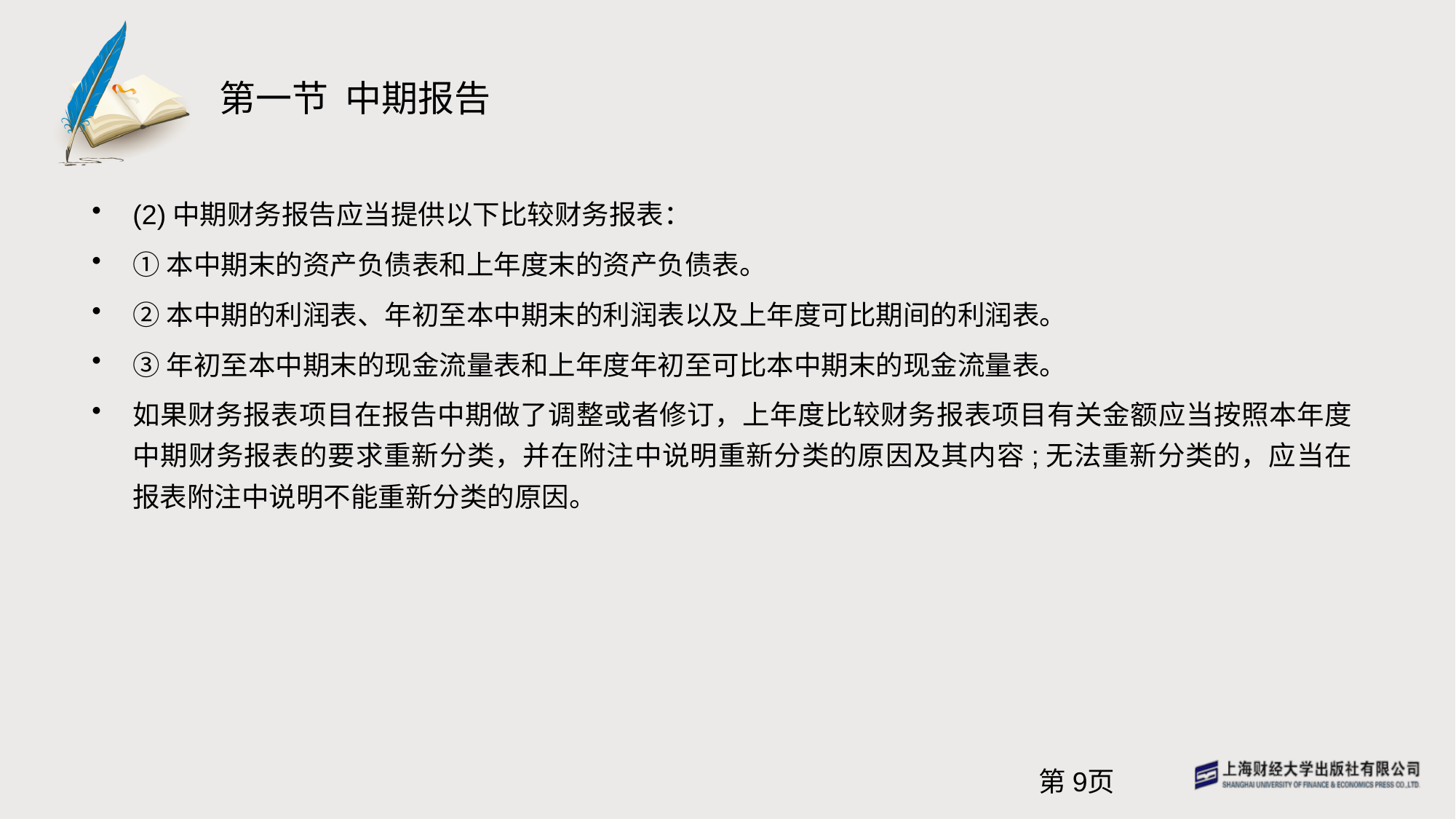

# 第一节  中期报告
(2)中期财务报告应当提供以下比较财务报表：
①本中期末的资产负债表和上年度末的资产负债表。
②本中期的利润表、年初至本中期末的利润表以及上年度可比期间的利润表。
③年初至本中期末的现金流量表和上年度年初至可比本中期末的现金流量表。
如果财务报表项目在报告中期做了调整或者修订，上年度比较财务报表项目有关金额应当按照本年度中期财务报表的要求重新分类，并在附注中说明重新分类的原因及其内容;无法重新分类的，应当在报表附注中说明不能重新分类的原因。

9